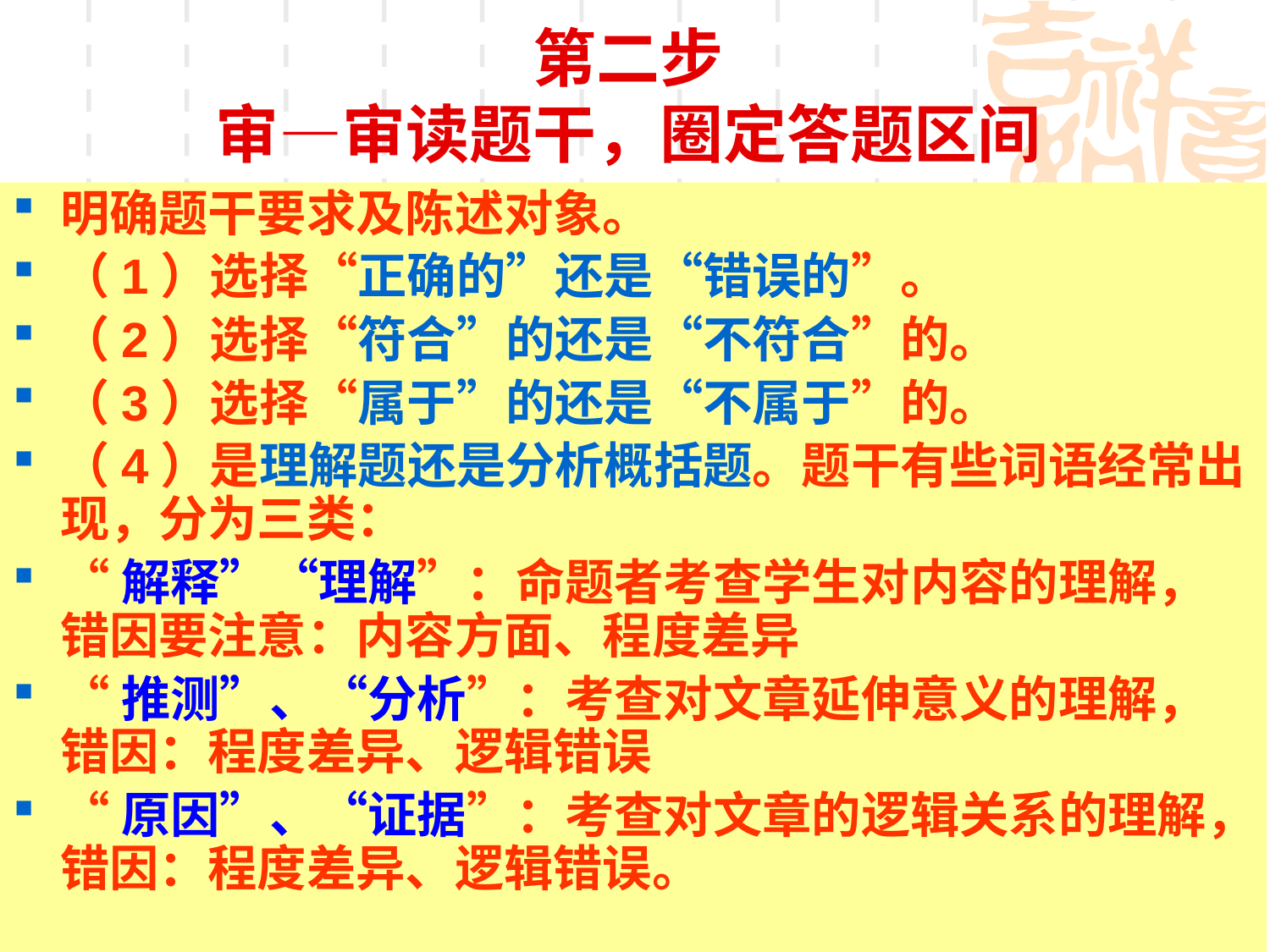

# 第二步 审—审读题干，圈定答题区间
明确题干要求及陈述对象。
（1）选择“正确的”还是“错误的”。
（2）选择“符合”的还是“不符合”的。
（3）选择“属于”的还是“不属于”的。
（4）是理解题还是分析概括题。题干有些词语经常出现，分为三类：
“解释”“理解”：命题者考查学生对内容的理解，错因要注意：内容方面、程度差异
“推测”、“分析”：考查对文章延伸意义的理解，错因：程度差异、逻辑错误
“原因”、“证据”：考查对文章的逻辑关系的理解，错因：程度差异、逻辑错误。